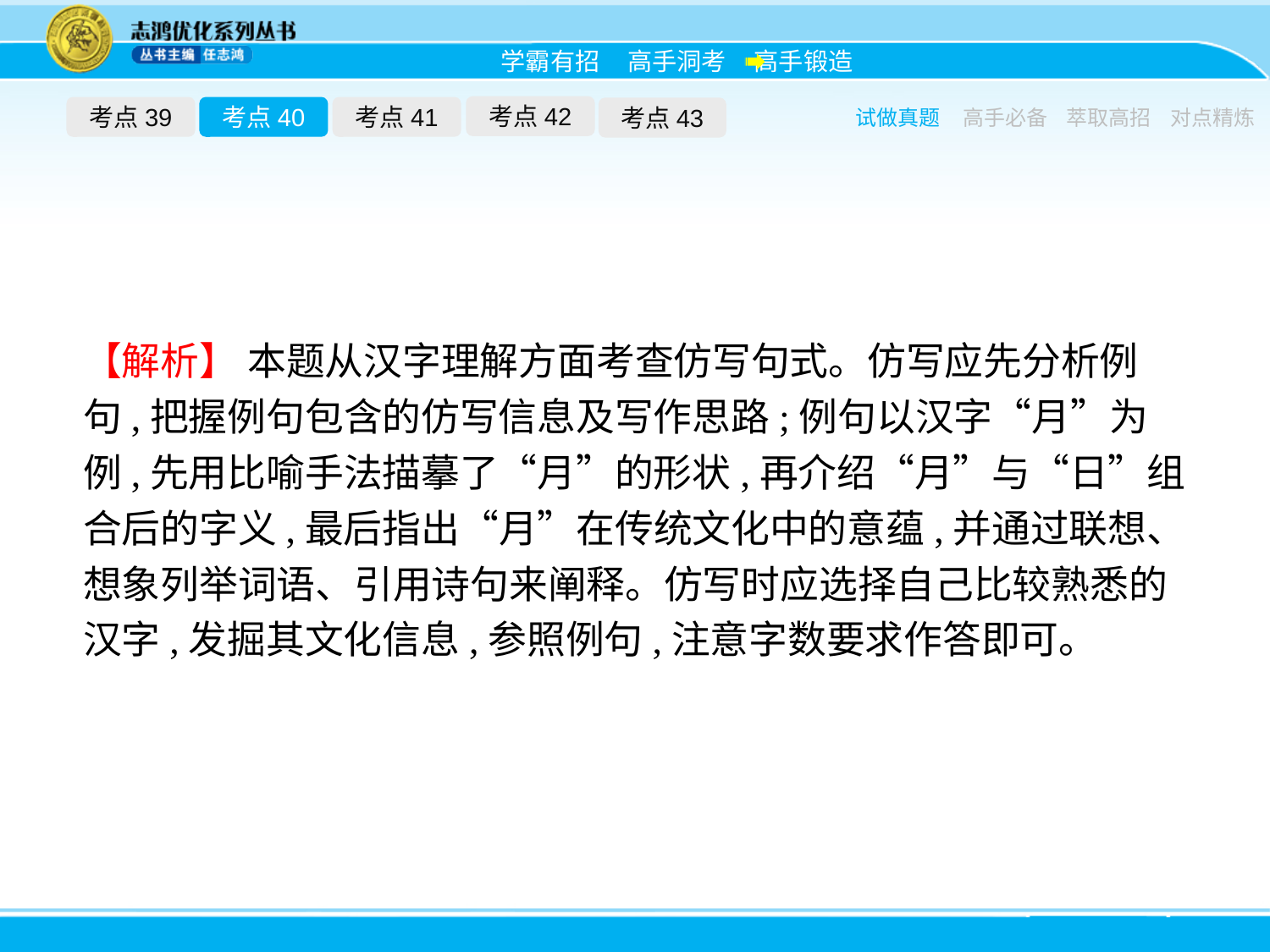

考点42
考点39
考点40
考点41
考点43
试做真题
高手必备
萃取高招
对点精炼
【解析】 本题从汉字理解方面考查仿写句式。仿写应先分析例句,把握例句包含的仿写信息及写作思路;例句以汉字“月”为例,先用比喻手法描摹了“月”的形状,再介绍“月”与“日”组合后的字义,最后指出“月”在传统文化中的意蕴,并通过联想、想象列举词语、引用诗句来阐释。仿写时应选择自己比较熟悉的汉字,发掘其文化信息,参照例句,注意字数要求作答即可。